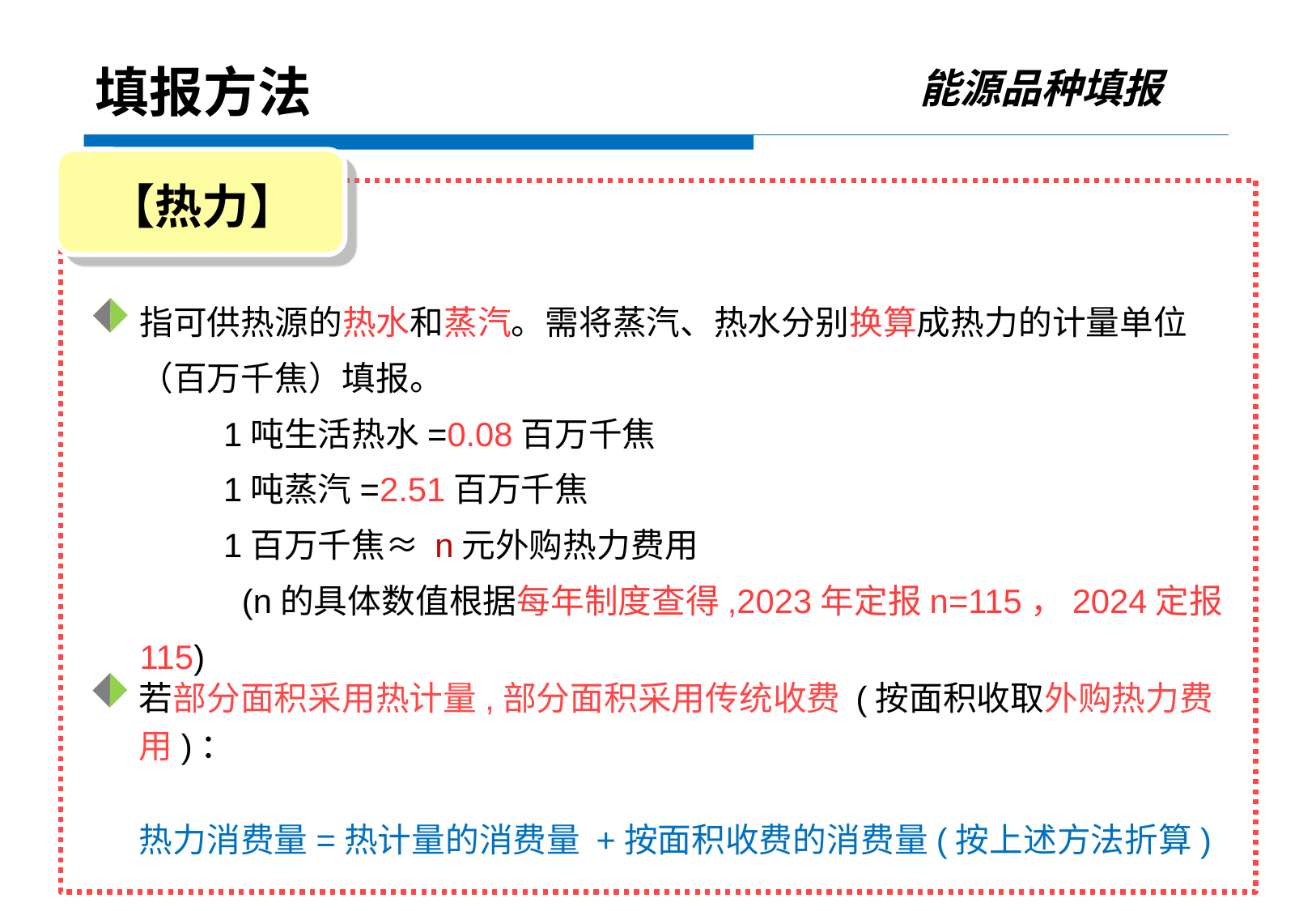

能源品种填报
填报方法

【热力】

指可供热源的热水和蒸汽。需将蒸汽、热水分别换算成热力的计量单位（百万千焦）填报。
         1吨生活热水=0.08百万千焦
         1吨蒸汽=2.51百万千焦
         1百万千焦≈ n元外购热力费用
           (n的具体数值根据每年制度查得,2023年定报n=115，2024定报115)

若部分面积采用热计量,部分面积采用传统收费 (按面积收取外购热力费用)：

热力消费量=热计量的消费量 +按面积收费的消费量(按上述方法折算)